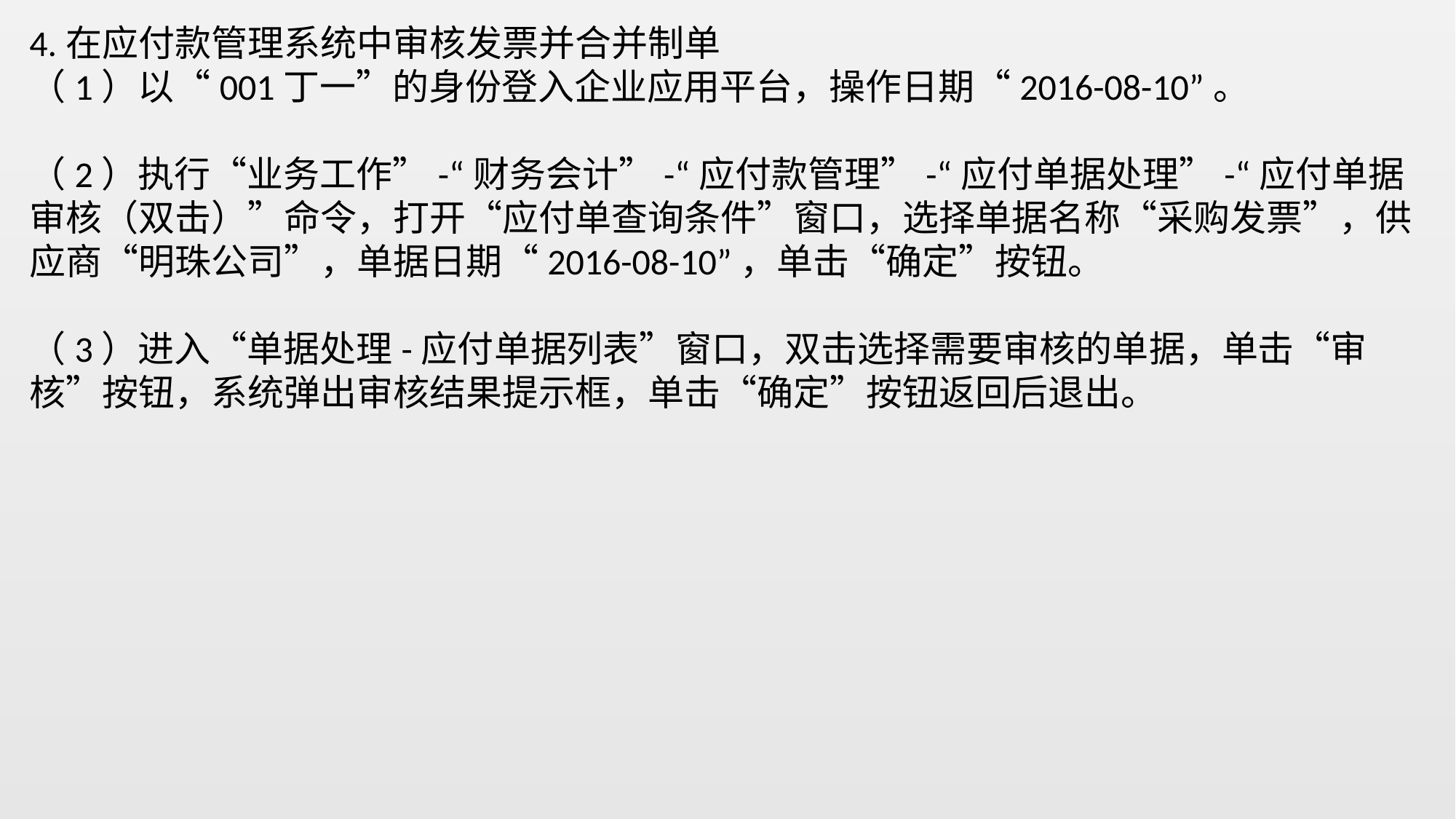

4.在应付款管理系统中审核发票并合并制单
（1）以“001丁一”的身份登入企业应用平台，操作日期“2016-08-10”。

（2）执行“业务工作”-“财务会计”-“应付款管理”-“应付单据处理”-“应付单据审核（双击）”命令，打开“应付单查询条件”窗口，选择单据名称“采购发票”，供应商“明珠公司”，单据日期“2016-08-10”，单击“确定”按钮。

（3）进入“单据处理-应付单据列表”窗口，双击选择需要审核的单据，单击“审核”按钮，系统弹出审核结果提示框，单击“确定”按钮返回后退出。